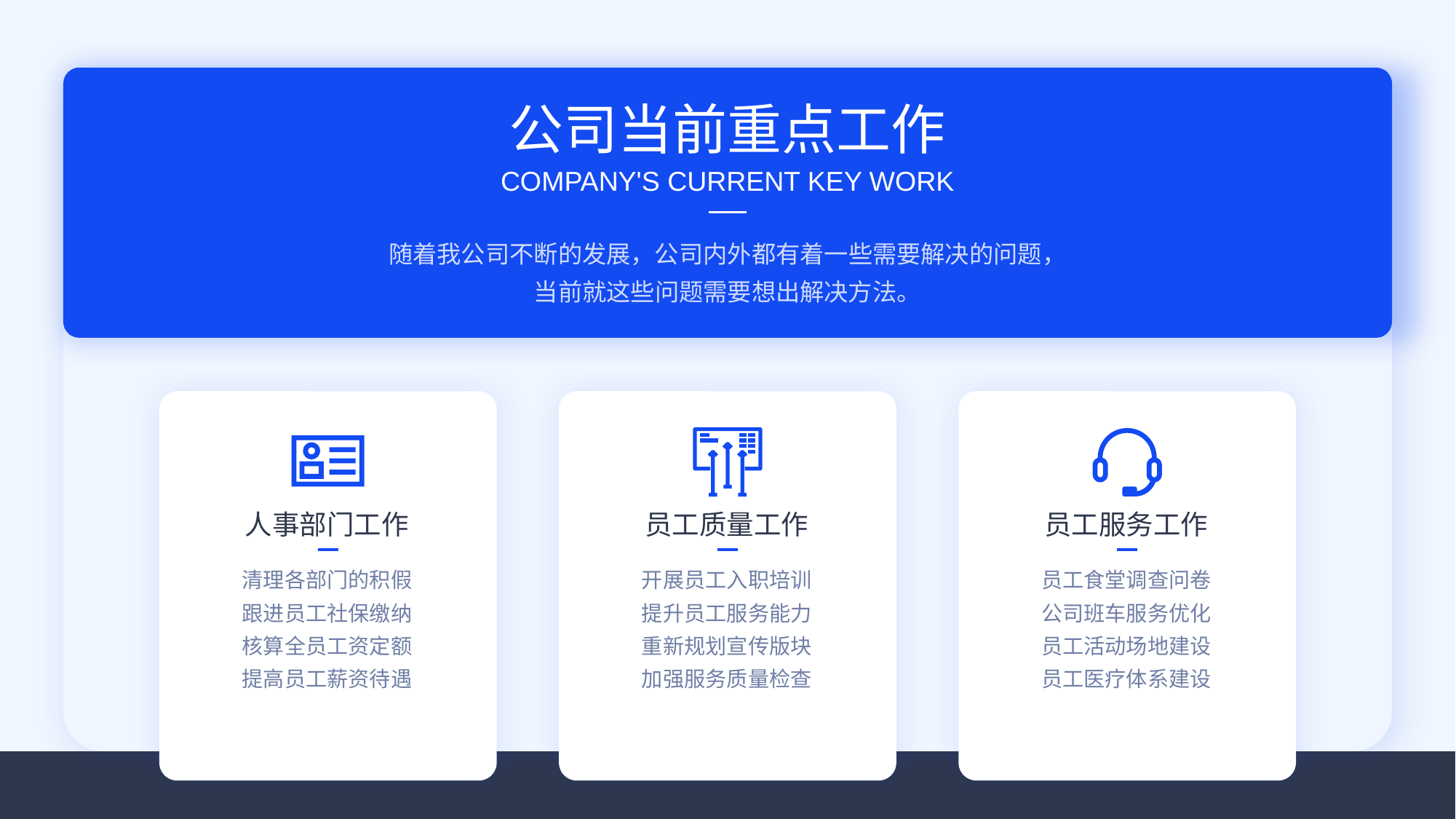

公司当前重点工作
COMPANY'S CURRENT KEY WORK
随着我公司不断的发展，公司内外都有着一些需要解决的问题，
当前就这些问题需要想出解决方法。

人事部门工作
员工质量工作
员工服务工作
清理各部门的积假
跟进员工社保缴纳
核算全员工资定额
提高员工薪资待遇
开展员工入职培训
提升员工服务能力
重新规划宣传版块
加强服务质量检查
员工食堂调查问卷
公司班车服务优化
员工活动场地建设
员工医疗体系建设